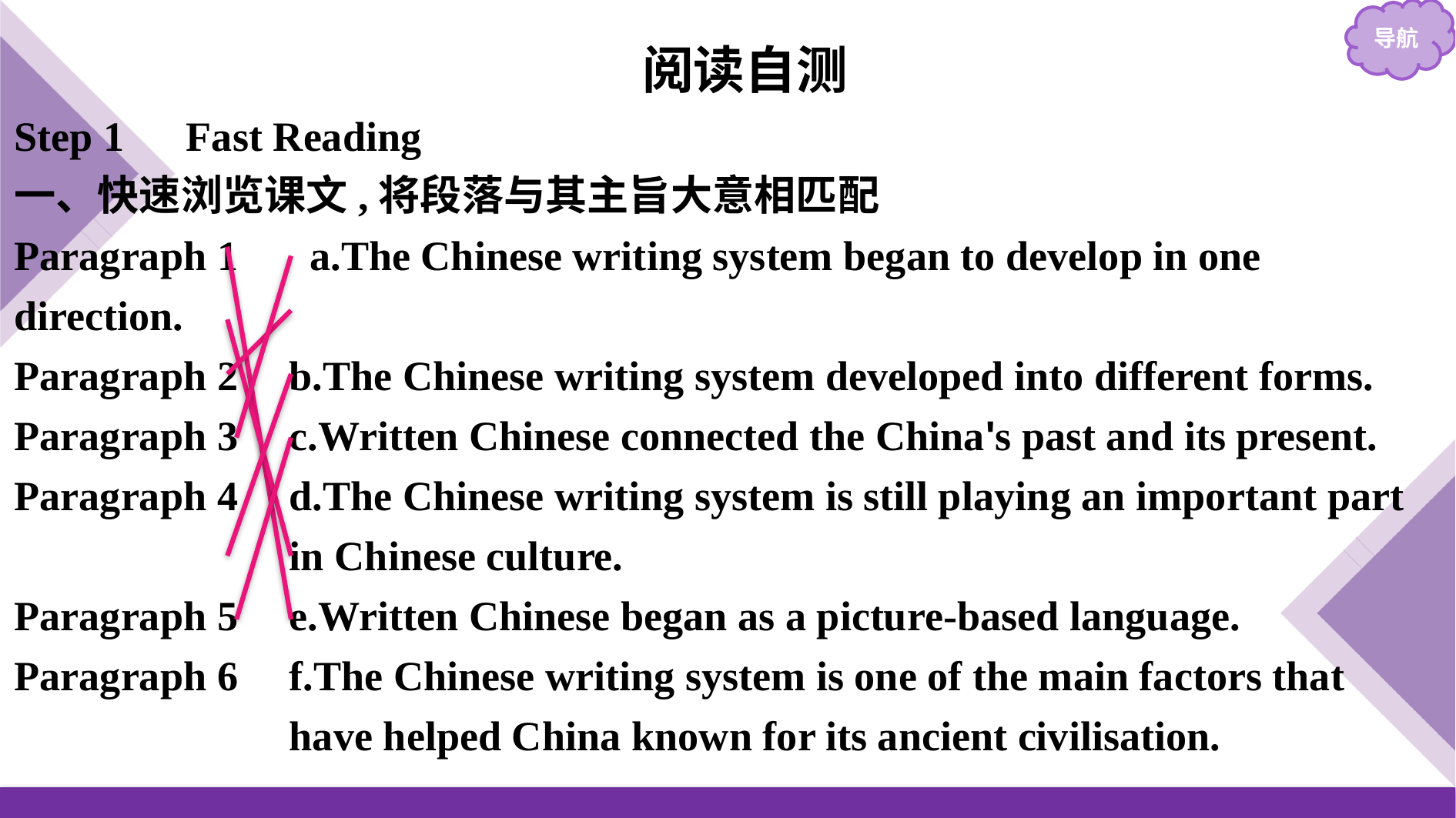

阅读自测
Step 1　Fast Reading
一、快速浏览课文,将段落与其主旨大意相匹配
Paragraph 1　 a.The Chinese writing system began to develop in one direction.
Paragraph 2	    b.The Chinese writing system developed into different forms.
Paragraph 3	    c.Written Chinese connected the China's past and its present.
Paragraph 4	    d.The Chinese writing system is still playing an important part
		    in Chinese culture.
Paragraph 5	    e.Written Chinese began as a picture-based language.
Paragraph 6	    f.The Chinese writing system is one of the main factors that
		    have helped China known for its ancient civilisation.